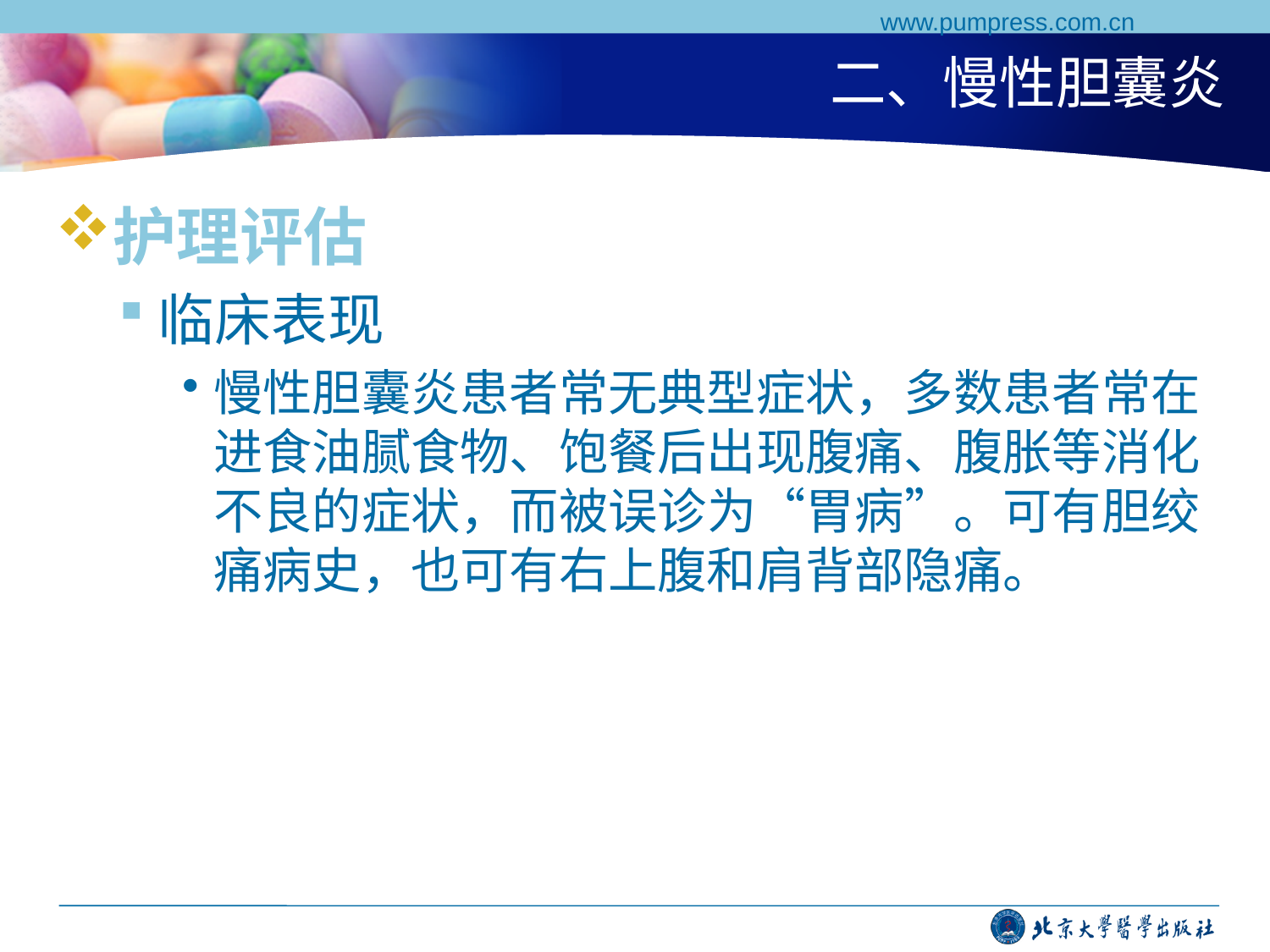

www.pumpress.com.cn
# 二、慢性胆囊炎
护理评估
临床表现
慢性胆囊炎患者常无典型症状，多数患者常在进食油腻食物、饱餐后出现腹痛、腹胀等消化不良的症状，而被误诊为“胃病”。可有胆绞痛病史，也可有右上腹和肩背部隐痛。